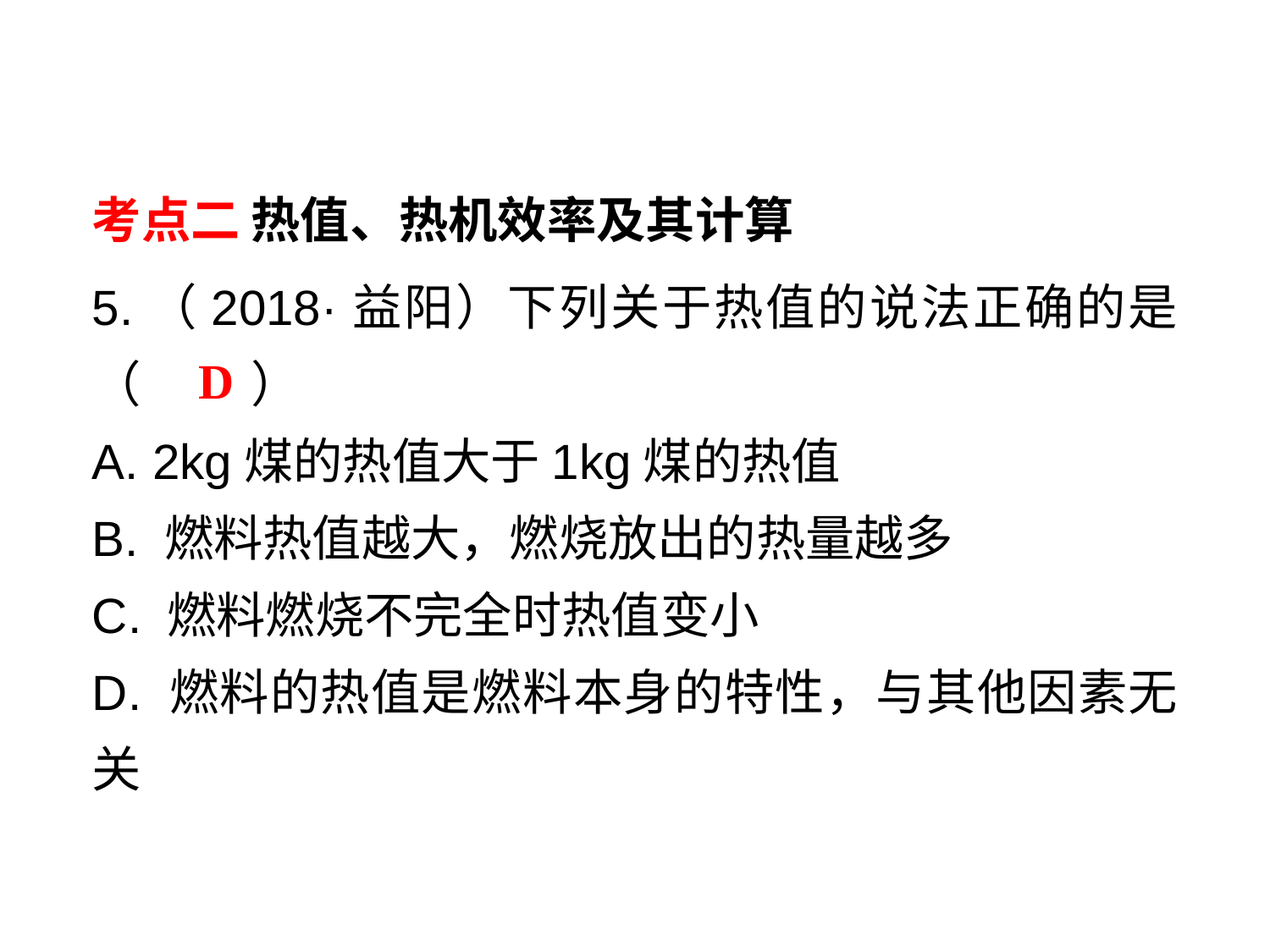

考点二 热值、热机效率及其计算
5.（2018·益阳）下列关于热值的说法正确的是（ 　　）
A. 2kg煤的热值大于1kg煤的热值
B. 燃料热值越大，燃烧放出的热量越多
C. 燃料燃烧不完全时热值变小
D. 燃料的热值是燃料本身的特性，与其他因素无关
D